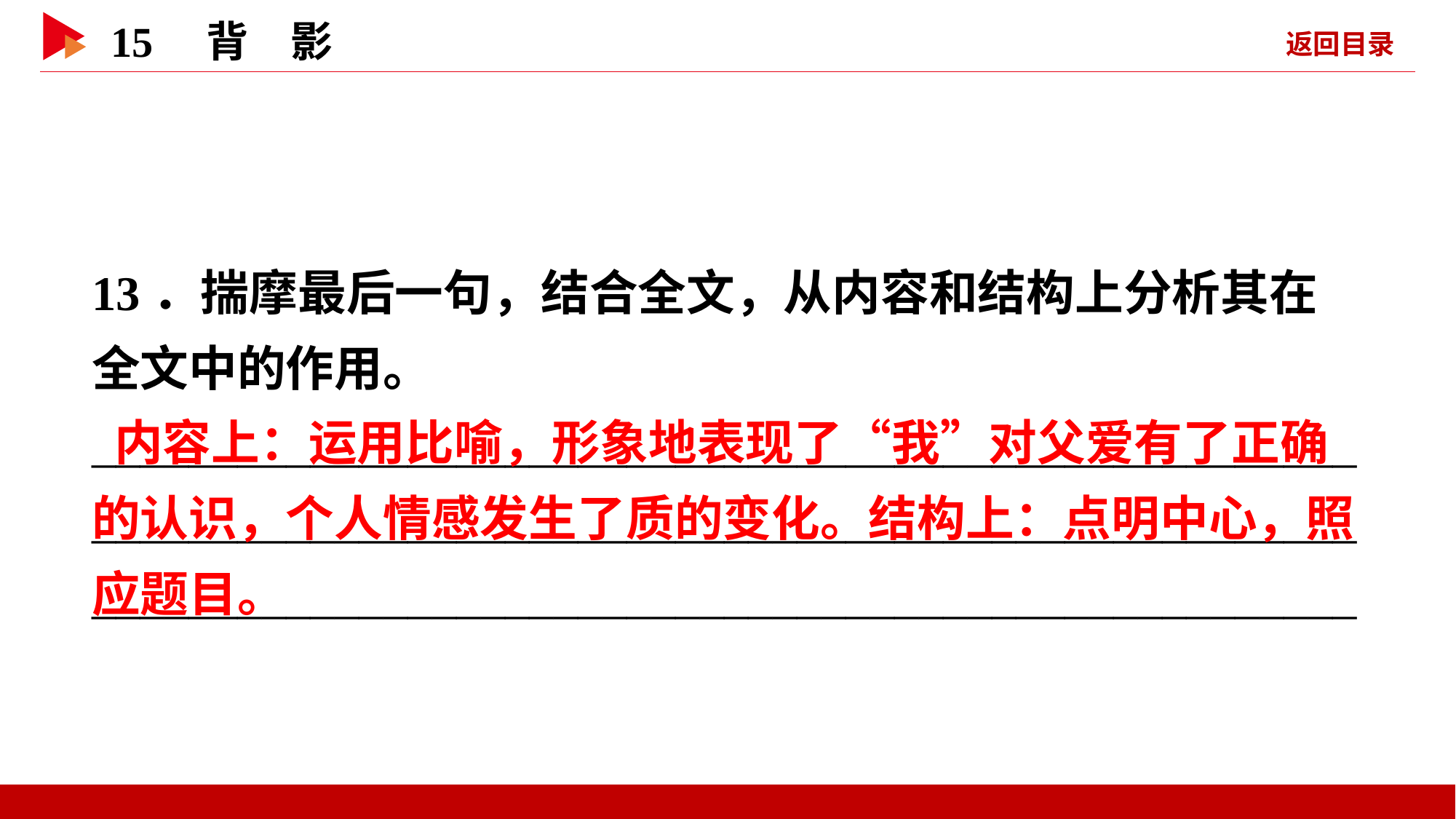

13．揣摩最后一句，结合全文，从内容和结构上分析其在全文中的作用。
____________________________________________________________________________________________________________________________________________________________
 内容上：运用比喻，形象地表现了“我”对父爱有了正确的认识，个人情感发生了质的变化。结构上：点明中心，照应题目。